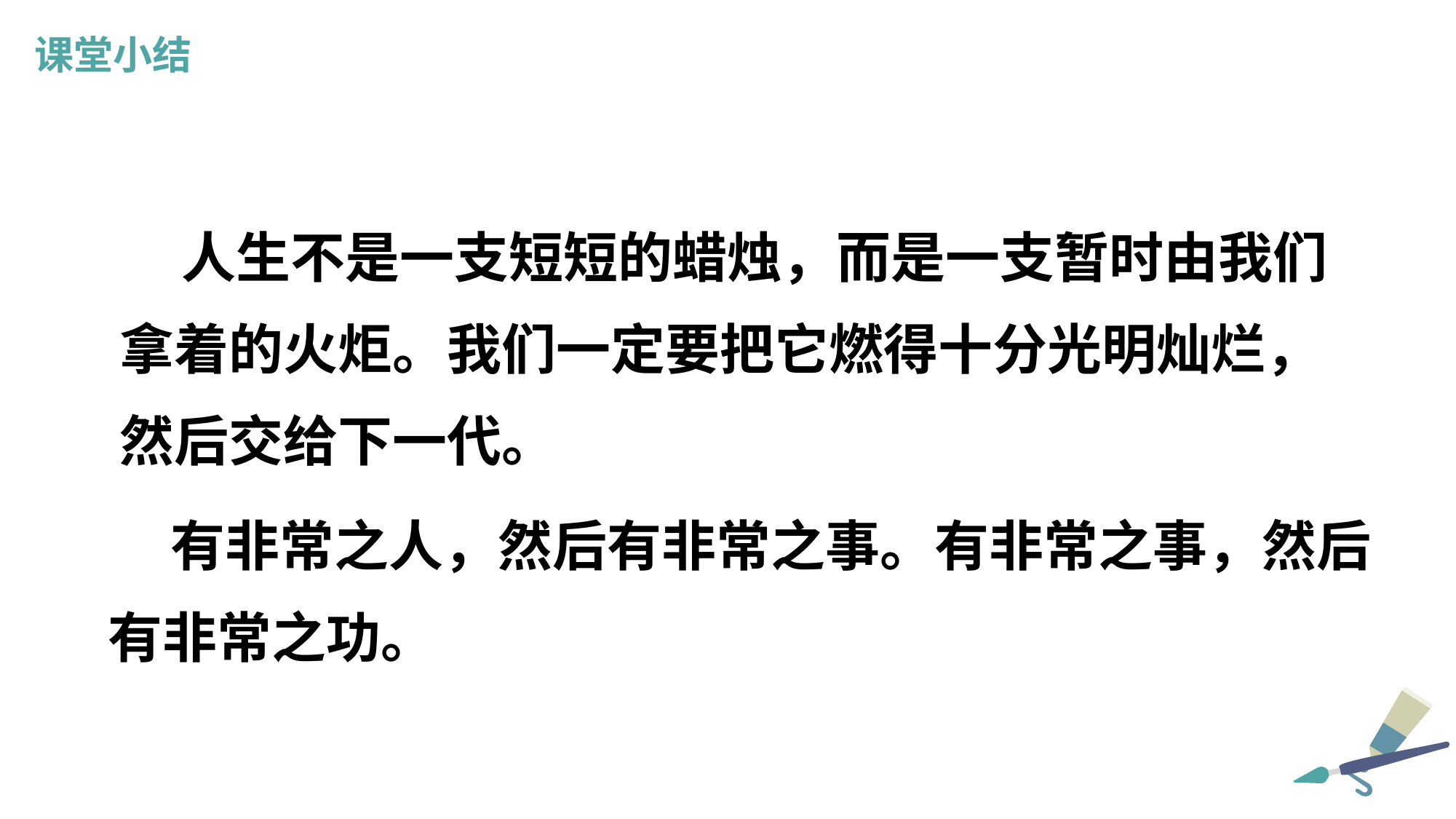

课堂小结

    人生不是一支短短的蜡烛，而是一支暂时由我们拿着的火炬。我们一定要把它燃得十分光明灿烂，然后交给下一代。
    有非常之人，然后有非常之事。有非常之事，然后有非常之功。